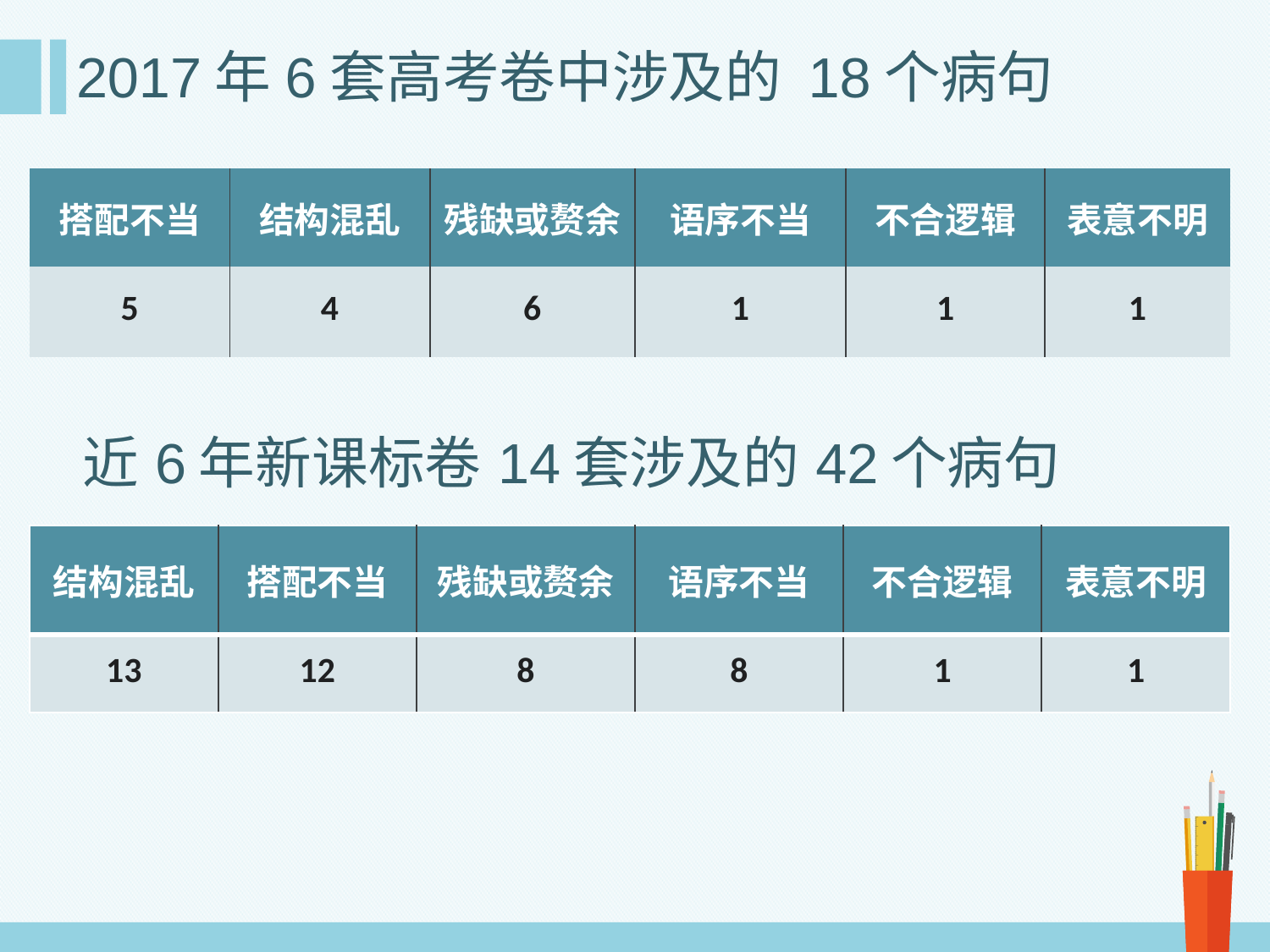

# 2017年6套高考卷中涉及的 18个病句
| 搭配不当 | 结构混乱 | 残缺或赘余 | 语序不当 | 不合逻辑 | 表意不明 |
| --- | --- | --- | --- | --- | --- |
| 5 | 4 | 6 | 1 | 1 | 1 |
近6年新课标卷14套涉及的42个病句
| 结构混乱 | 搭配不当 | 残缺或赘余 | 语序不当 | 不合逻辑 | 表意不明 |
| --- | --- | --- | --- | --- | --- |
| 13 | 12 | 8 | 8 | 1 | 1 |